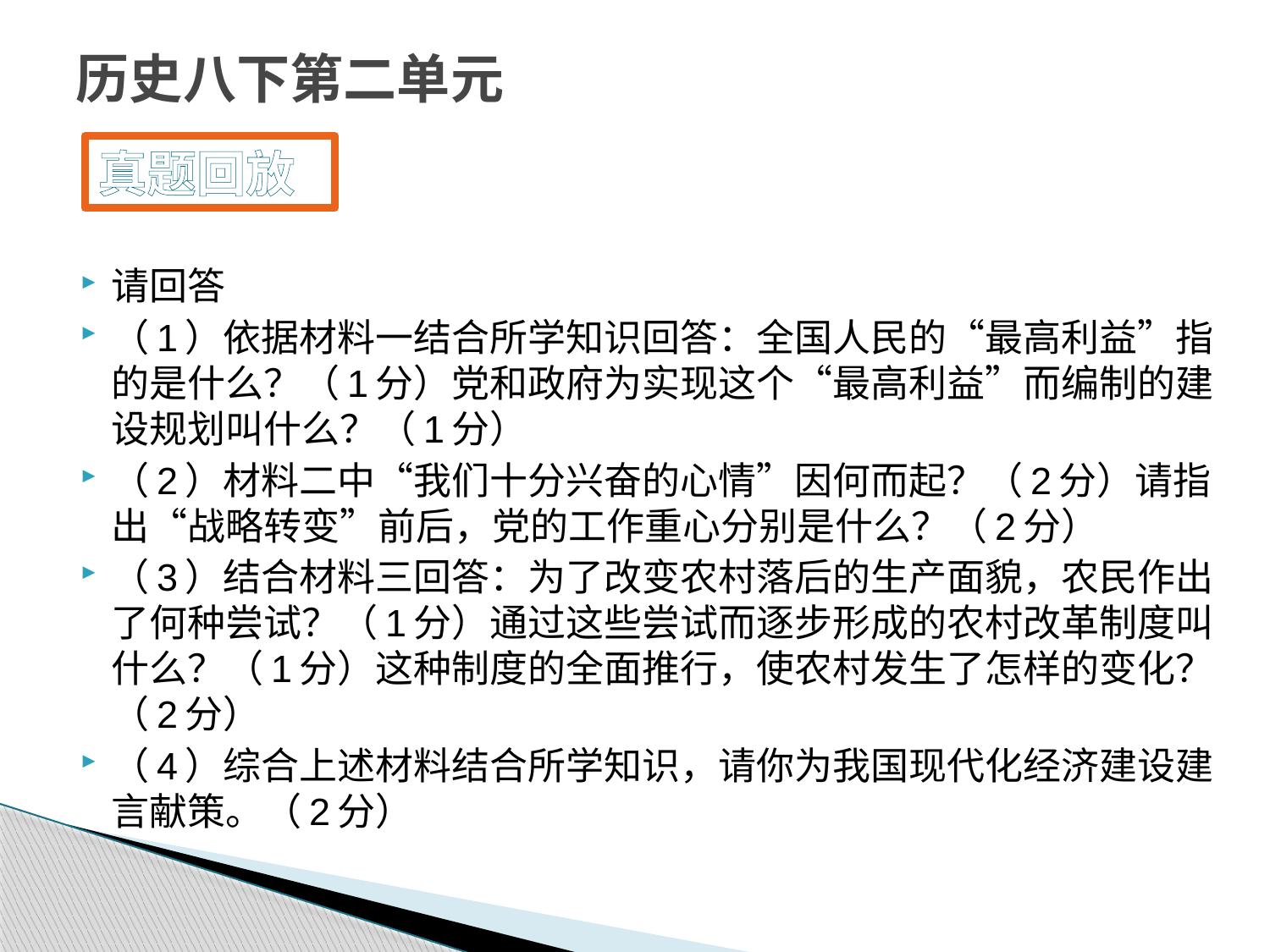

# 历史八下第二单元
真题回放
请回答
（1）依据材料一结合所学知识回答：全国人民的“最高利益”指的是什么？（1分）党和政府为实现这个“最高利益”而编制的建设规划叫什么？（1分）
（2）材料二中“我们十分兴奋的心情”因何而起？（2分）请指出“战略转变”前后，党的工作重心分别是什么？（2分）
（3）结合材料三回答：为了改变农村落后的生产面貌，农民作出了何种尝试？（1分）通过这些尝试而逐步形成的农村改革制度叫什么？（1分）这种制度的全面推行，使农村发生了怎样的变化？（2分）
（4）综合上述材料结合所学知识，请你为我国现代化经济建设建言献策。（2分）